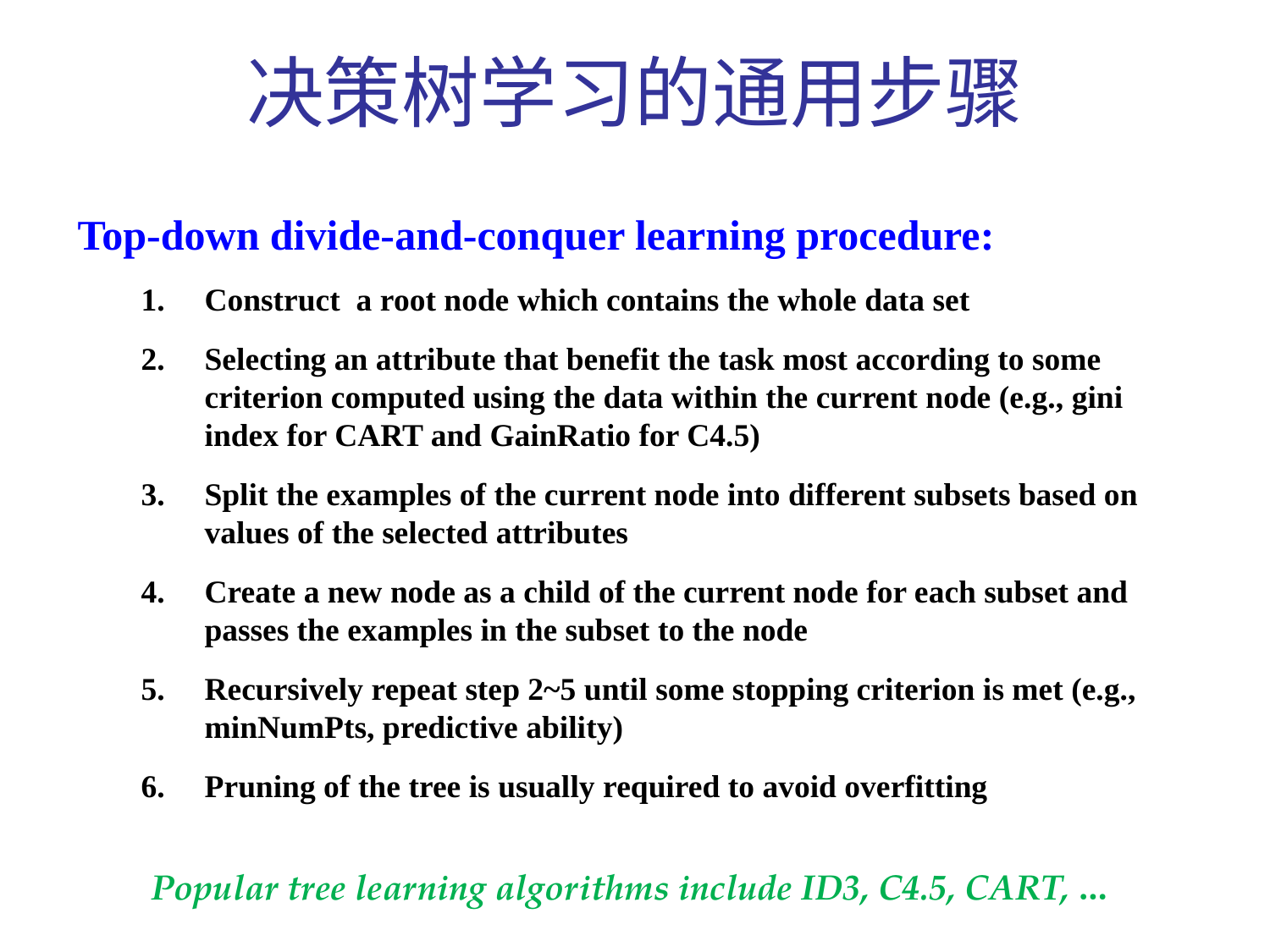

# 决策树学习的通用步骤
Top-down divide-and-conquer learning procedure:
Construct  a root node which contains the whole data set
Selecting an attribute that benefit the task most according to some criterion computed using the data within the current node (e.g., gini index for CART and GainRatio for C4.5)
Split the examples of the current node into different subsets based on values of the selected attributes
Create a new node as a child of the current node for each subset and passes the examples in the subset to the node
Recursively repeat step 2~5 until some stopping criterion is met (e.g., minNumPts, predictive ability)
Pruning of the tree is usually required to avoid overfitting

Popular tree learning algorithms include ID3, C4.5, CART, …